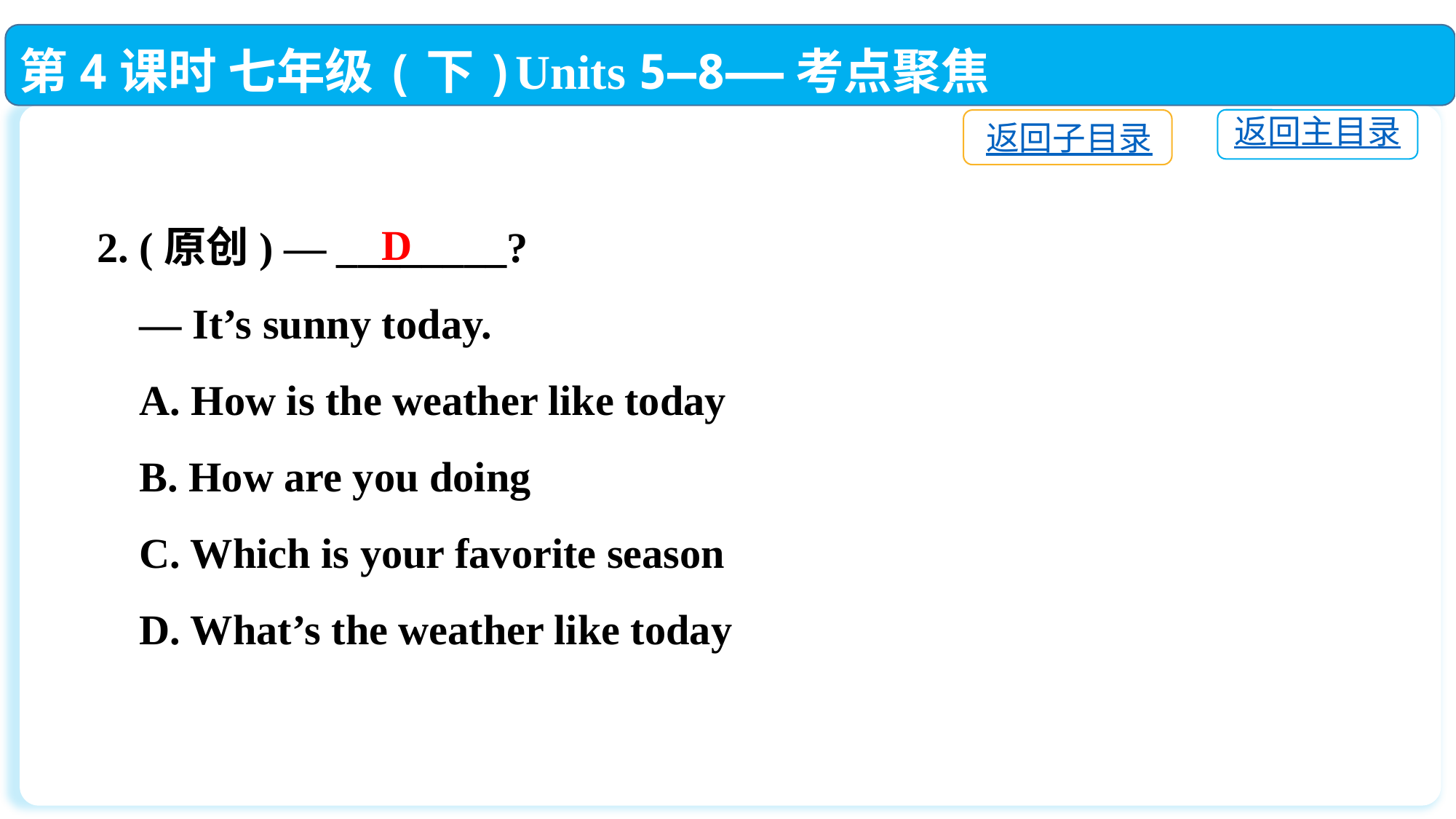

第4课时 七年级(下)Units 5—8——考点聚焦

返回主目录

返回子目录
2. (原创) — ________?
    — It’s sunny today.
    A. How is the weather like today
    B. How are you doing
    C. Which is your favorite season
    D. What’s the weather like today
D